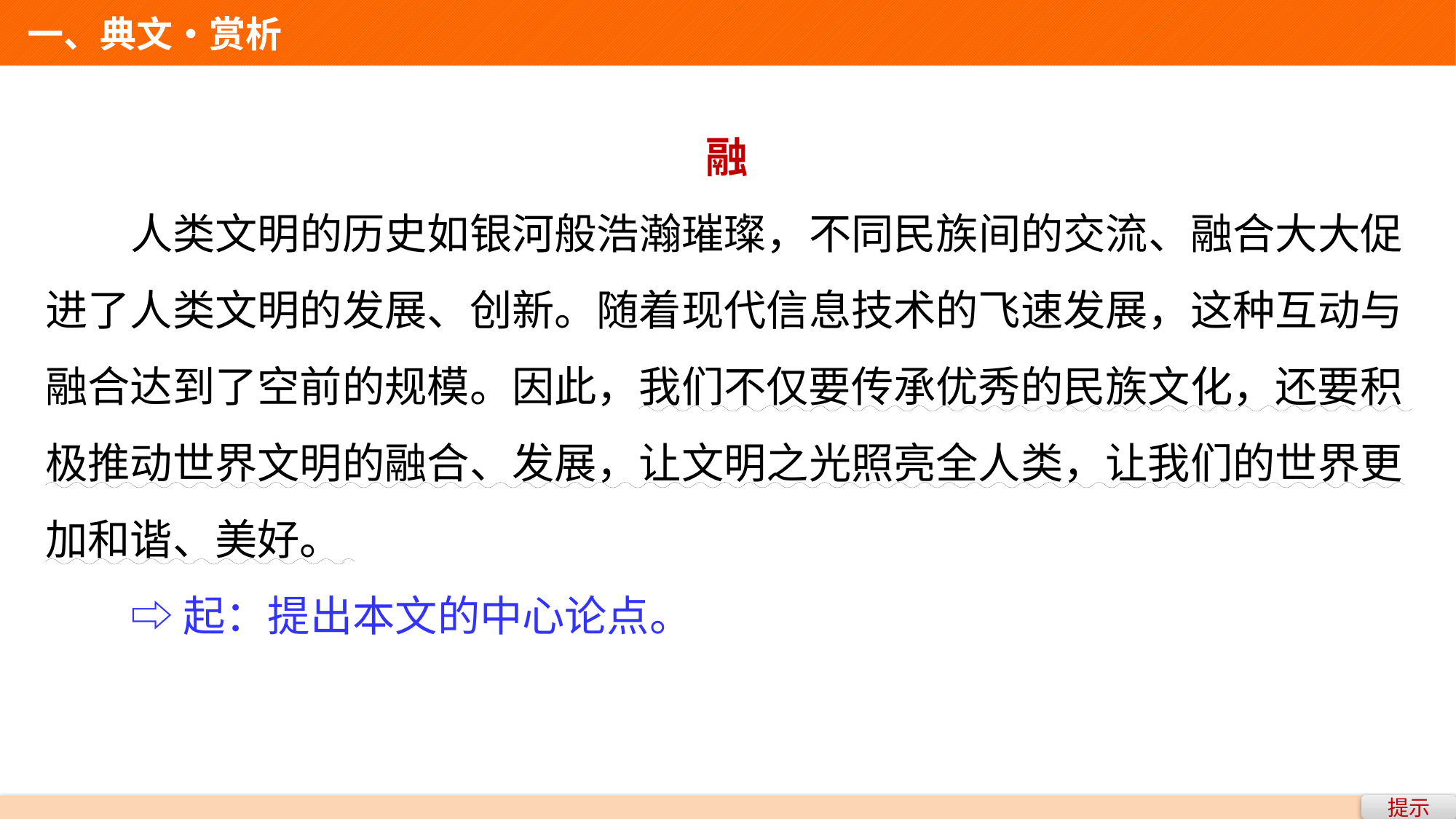

一、典文•赏析
融
人类文明的历史如银河般浩瀚璀璨，不同民族间的交流、融合大大促进了人类文明的发展、创新。随着现代信息技术的飞速发展，这种互动与融合达到了空前的规模。因此，我们不仅要传承优秀的民族文化，还要积极推动世界文明的融合、发展，让文明之光照亮全人类，让我们的世界更加和谐、美好。
⇨起：提出本文的中心论点。
提示